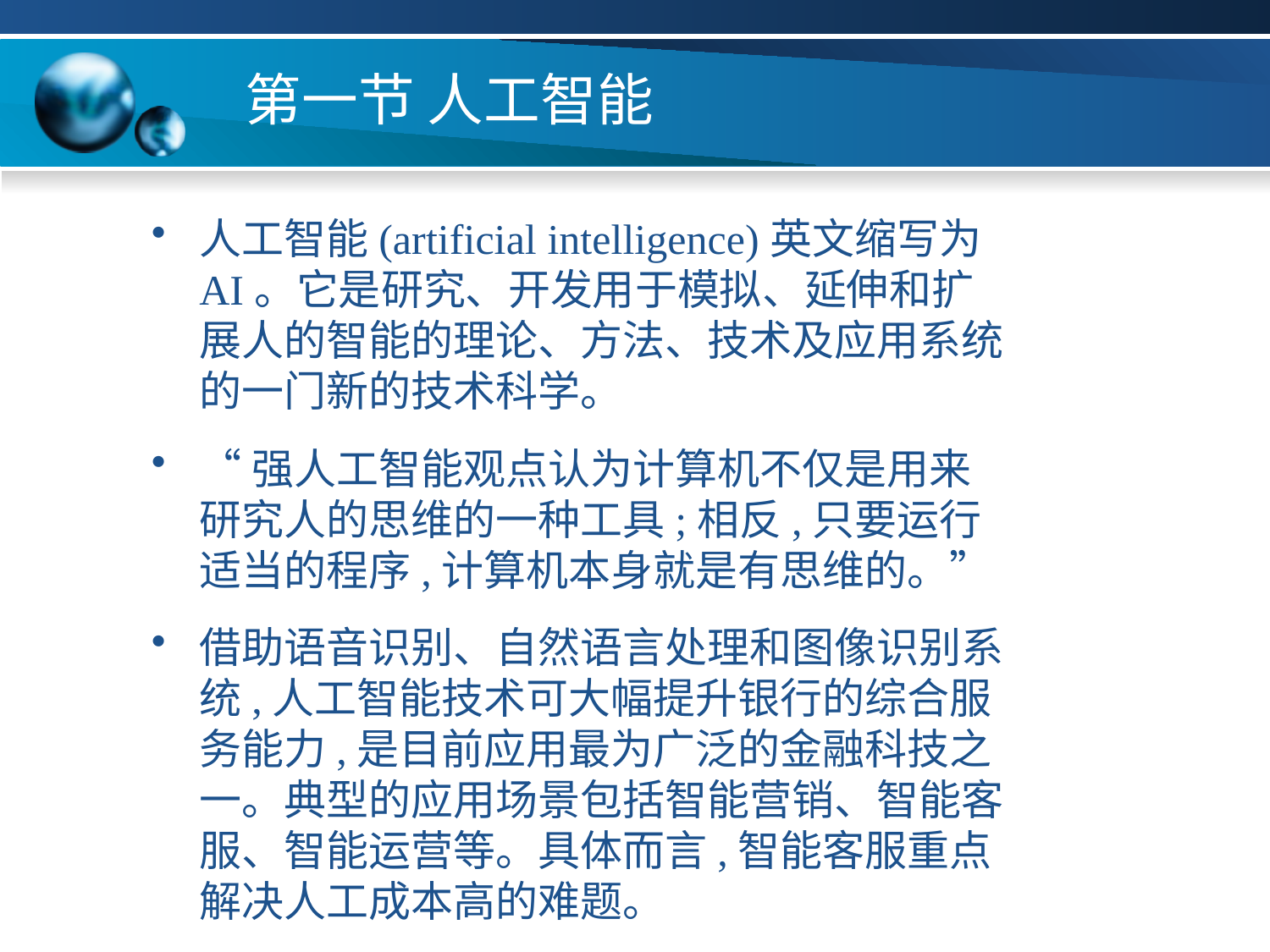

# 第一节 人工智能
人工智能(artificial intelligence)英文缩写为AI。它是研究、开发用于模拟、延伸和扩展人的智能的理论、方法、技术及应用系统的一门新的技术科学。
“强人工智能观点认为计算机不仅是用来研究人的思维的一种工具;相反,只要运行适当的程序,计算机本身就是有思维的。”
借助语音识别、自然语言处理和图像识别系统,人工智能技术可大幅提升银行的综合服务能力,是目前应用最为广泛的金融科技之一。典型的应用场景包括智能营销、智能客服、智能运营等。具体而言,智能客服重点解决人工成本高的难题。